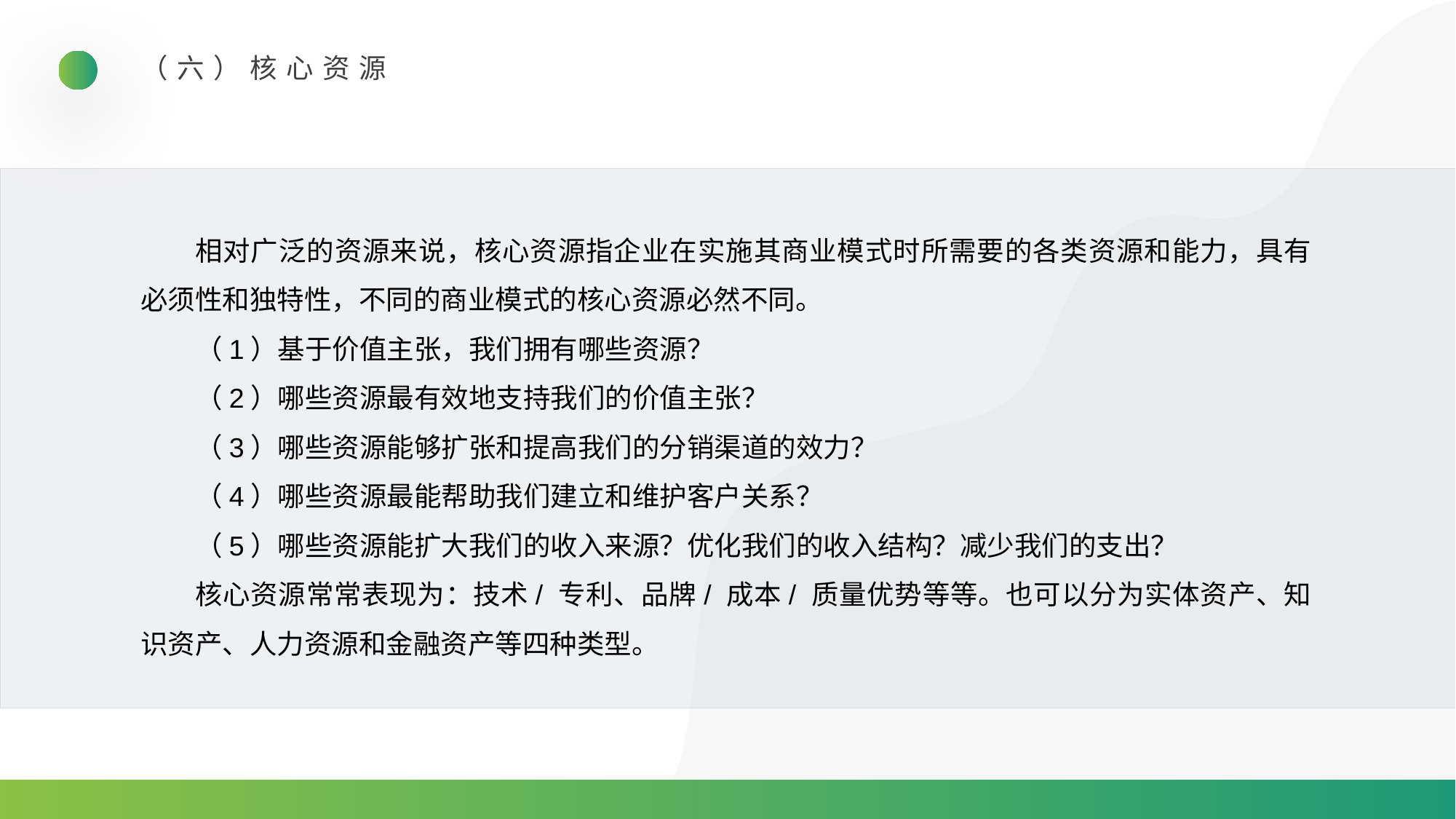

（六）核心资源

相对广泛的资源来说，核心资源指企业在实施其商业模式时所需要的各类资源和能力，具有必须性和独特性，不同的商业模式的核心资源必然不同。
（1）基于价值主张，我们拥有哪些资源？
（2）哪些资源最有效地支持我们的价值主张？
（3）哪些资源能够扩张和提高我们的分销渠道的效力？
（4）哪些资源最能帮助我们建立和维护客户关系？
（5）哪些资源能扩大我们的收入来源？优化我们的收入结构？减少我们的支出？
核心资源常常表现为：技术/ 专利、品牌/ 成本/ 质量优势等等。也可以分为实体资产、知识资产、人力资源和金融资产等四种类型。